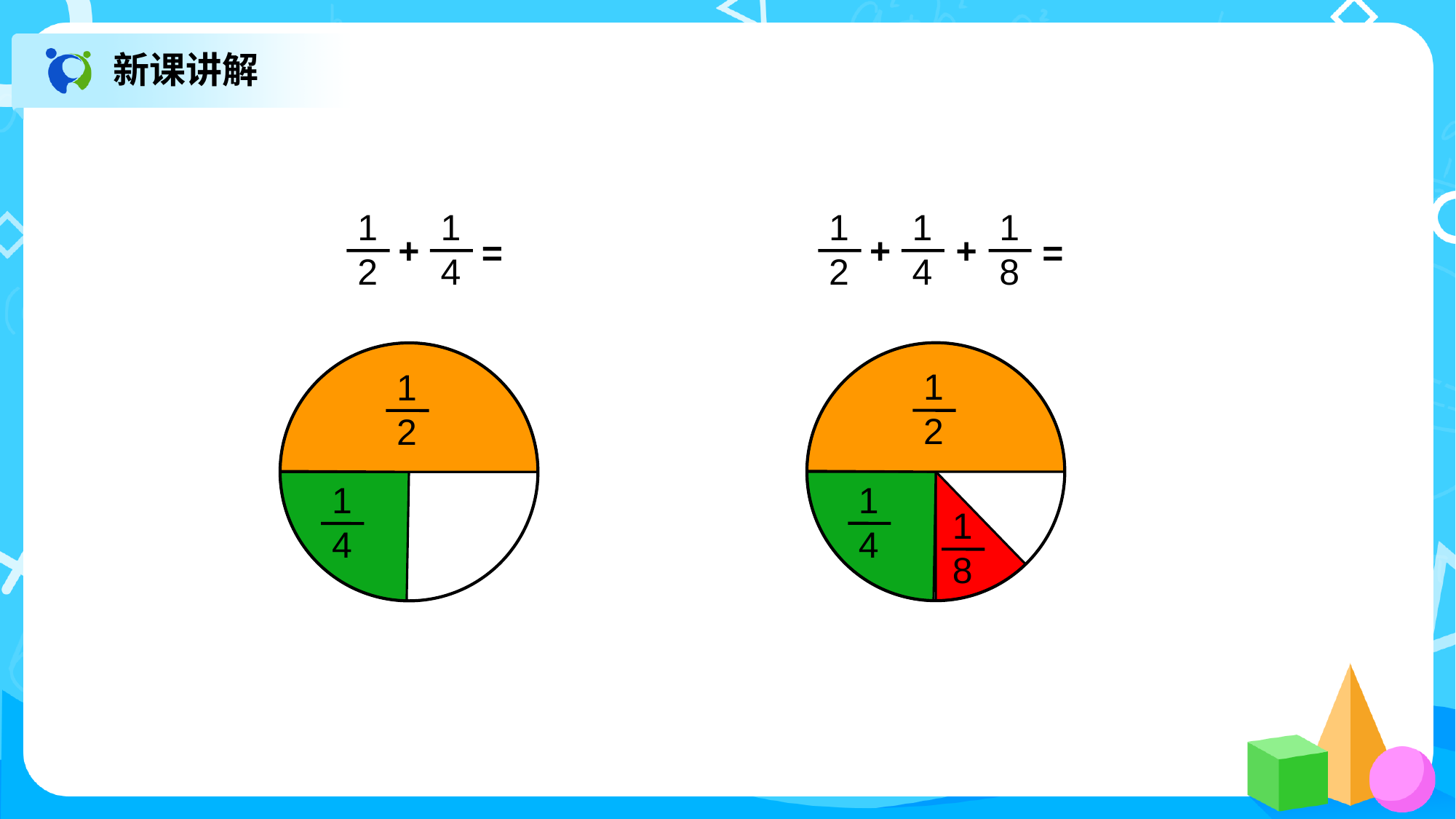

新课讲解
1
2

1
4

+
=
1
2

1
4

+
=
1
8

+

1
2

1
4

1
2

1
4

1
8